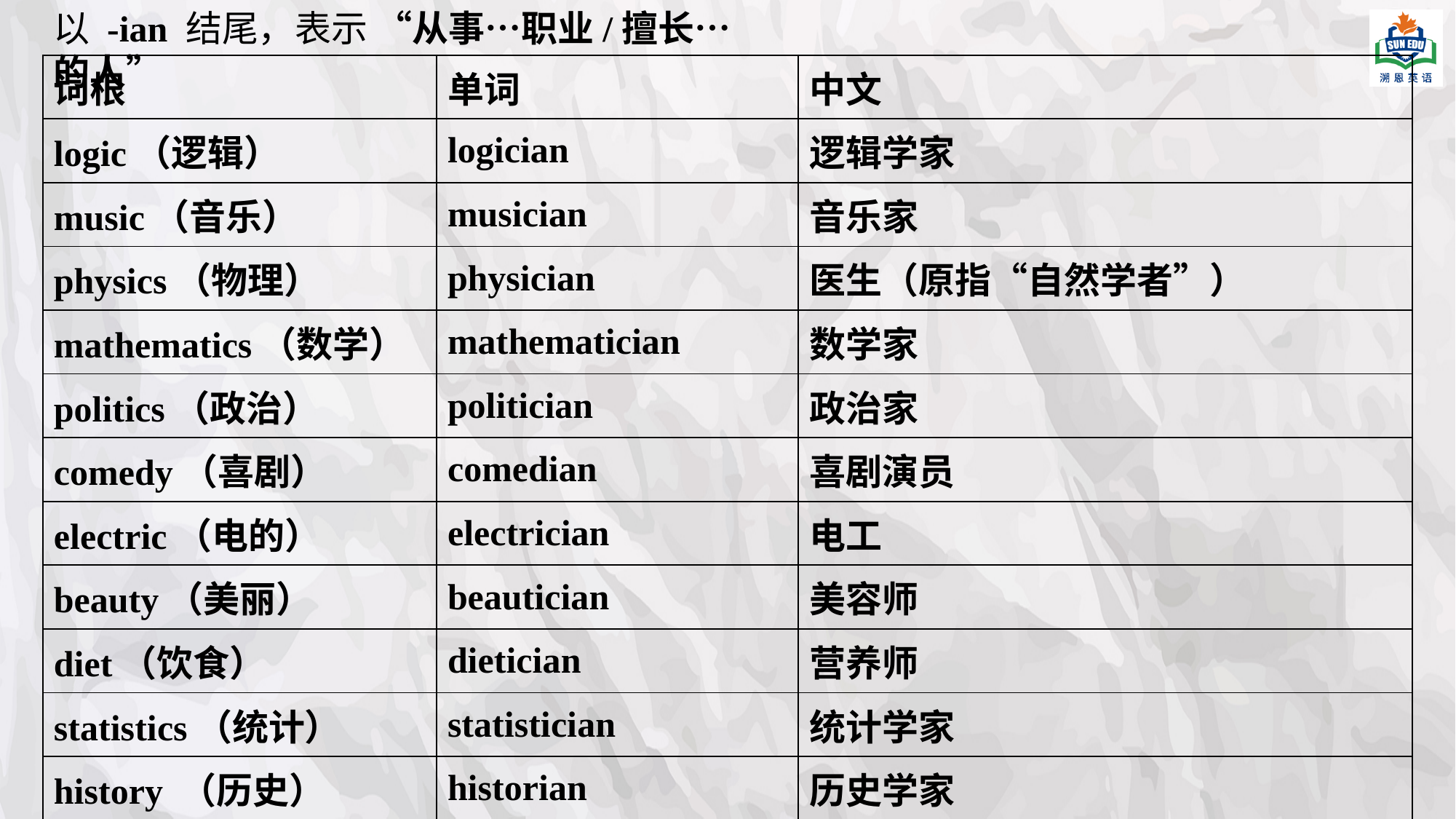

以 -ian 结尾，表示 “从事…职业/擅长…的人”
| 词根 | 单词 | 中文 |
| --- | --- | --- |
| logic（逻辑） | logician | 逻辑学家 |
| music（音乐） | musician | 音乐家 |
| physics（物理） | physician | 医生（原指“自然学者”） |
| mathematics（数学） | mathematician | 数学家 |
| politics（政治） | politician | 政治家 |
| comedy（喜剧） | comedian | 喜剧演员 |
| electric（电的） | electrician | 电工 |
| beauty（美丽） | beautician | 美容师 |
| diet（饮食） | dietician | 营养师 |
| statistics（统计） | statistician | 统计学家 |
| history （历史） | historian | 历史学家 |
| library（图书馆） | librarian | 图书馆馆长；图书管理员 |
| technic（技术；技能） | technician | 技术员；技师 |